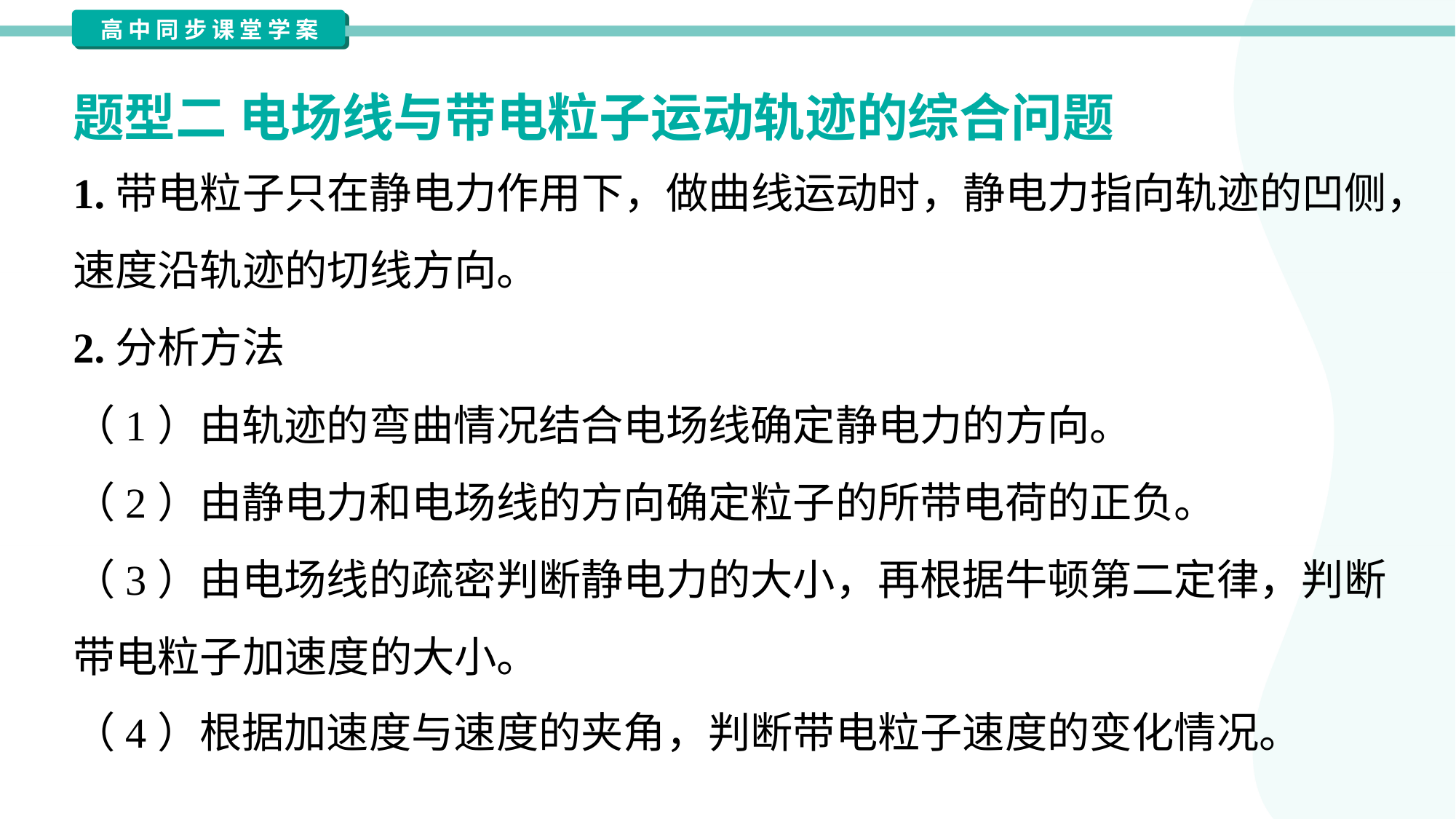

题型二 电场线与带电粒子运动轨迹的综合问题
1.带电粒子只在静电力作用下，做曲线运动时，静电力指向轨迹的凹侧，
速度沿轨迹的切线方向。
2.分析方法
（1）由轨迹的弯曲情况结合电场线确定静电力的方向。
（2）由静电力和电场线的方向确定粒子的所带电荷的正负。
（3）由电场线的疏密判断静电力的大小，再根据牛顿第二定律，判断
带电粒子加速度的大小。
（4）根据加速度与速度的夹角，判断带电粒子速度的变化情况。